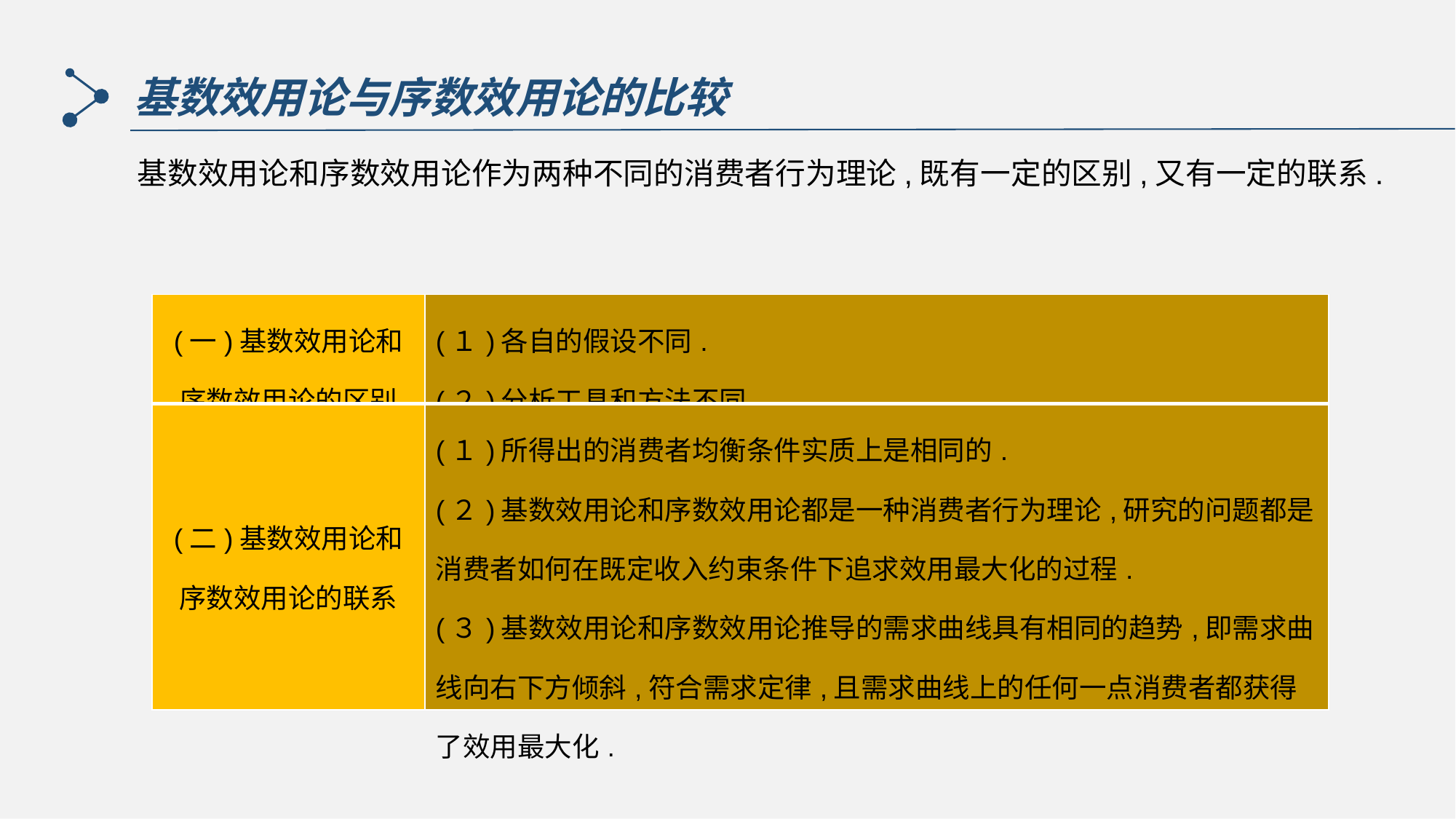

基数效用论与序数效用论的比较
基数效用论和序数效用论作为两种不同的消费者行为理论,既有一定的区别,又有一定的联系.
| (一)基数效用论和序数效用论的区别 | (１)各自的假设不同. (２)分析工具和方法不同. |
| --- | --- |
| (二)基数效用论和序数效用论的联系 | (１)所得出的消费者均衡条件实质上是相同的. (２)基数效用论和序数效用论都是一种消费者行为理论,研究的问题都是消费者如何在既定收入约束条件下追求效用最大化的过程. (３)基数效用论和序数效用论推导的需求曲线具有相同的趋势,即需求曲线向右下方倾斜,符合需求定律,且需求曲线上的任何一点消费者都获得了效用最大化. |